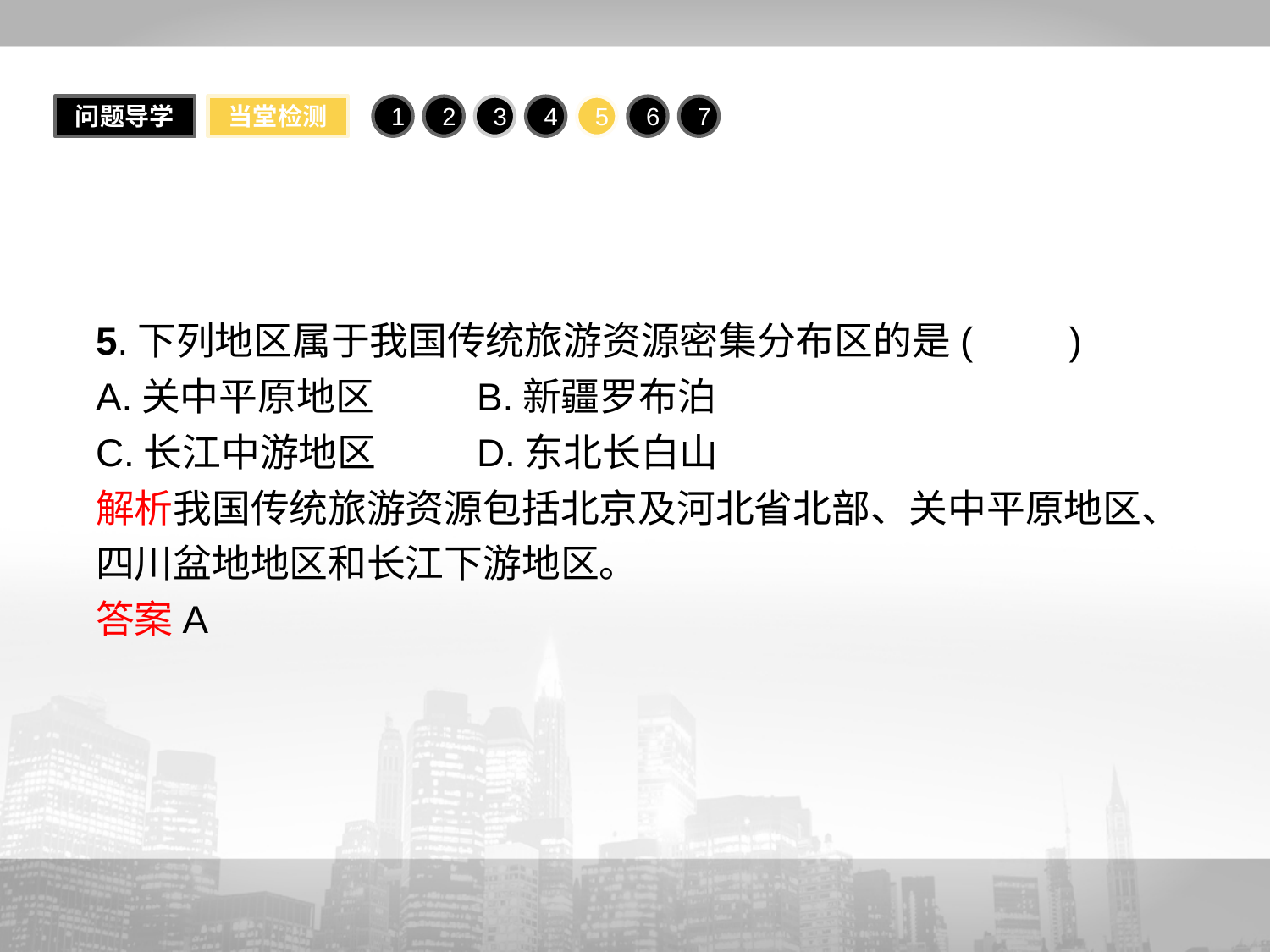

问题导学
当堂检测
1
2
3
4
5
6
7
5.下列地区属于我国传统旅游资源密集分布区的是(　　)
A.关中平原地区	B.新疆罗布泊
C.长江中游地区	D.东北长白山
解析我国传统旅游资源包括北京及河北省北部、关中平原地区、四川盆地地区和长江下游地区。
答案A